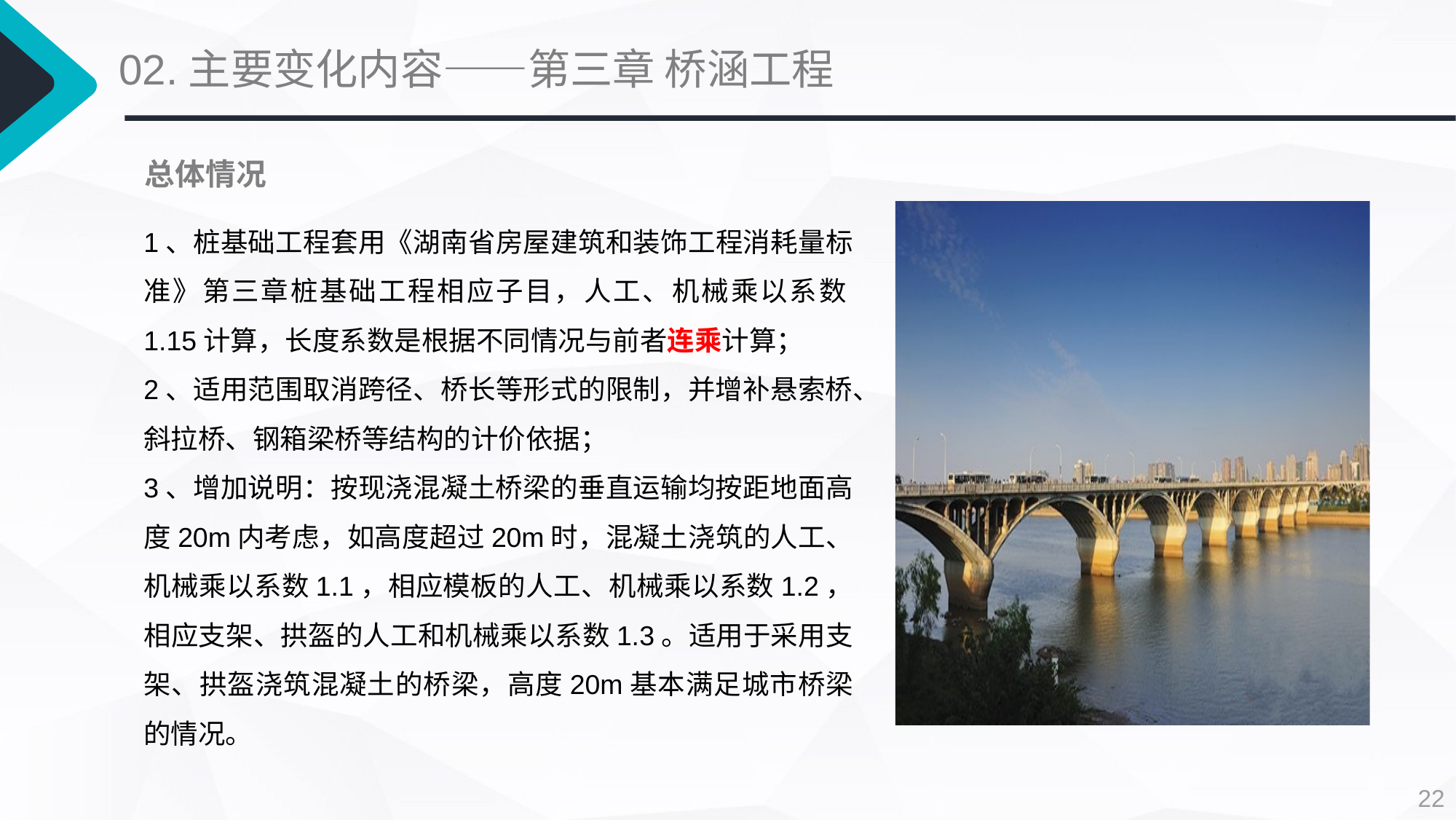

02.主要变化内容——第三章 桥涵工程
总体情况

1、桩基础工程套用《湖南省房屋建筑和装饰工程消耗量标准》第三章桩基础工程相应子目，人工、机械乘以系数1.15计算，长度系数是根据不同情况与前者连乘计算；
2、适用范围取消跨径、桥长等形式的限制，并增补悬索桥、斜拉桥、钢箱梁桥等结构的计价依据；
3、增加说明：按现浇混凝土桥梁的垂直运输均按距地面高度20m内考虑，如高度超过20m时，混凝土浇筑的人工、机械乘以系数1.1，相应模板的人工、机械乘以系数1.2，相应支架、拱盔的人工和机械乘以系数1.3。适用于采用支架、拱盔浇筑混凝土的桥梁，高度20m基本满足城市桥梁的情况。
22